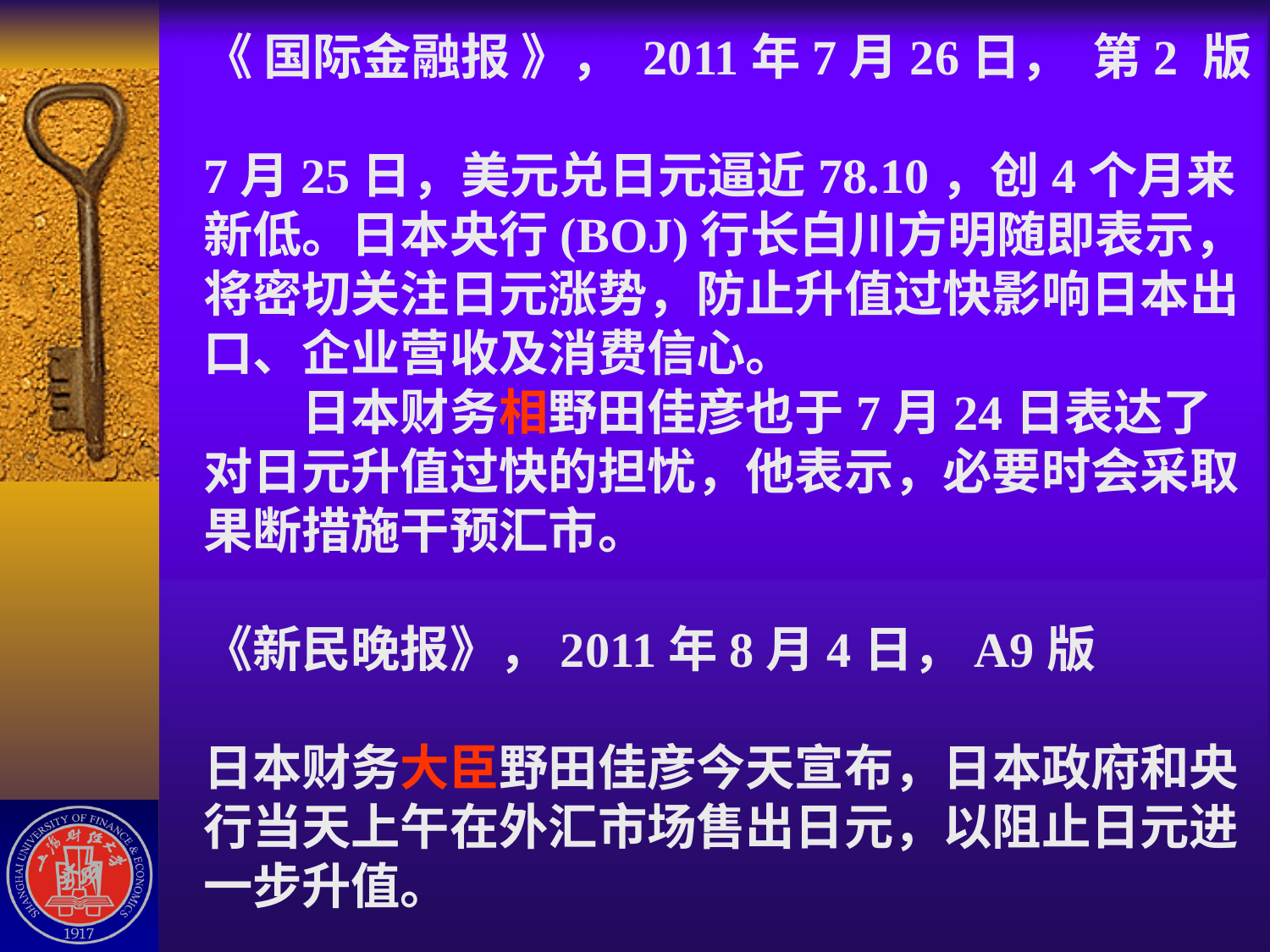

# 《 国际金融报 》， 2011年7月26日，  第2 版 7月25日，美元兑日元逼近78.10，创4个月来新低。日本央行(BOJ)行长白川方明随即表示，将密切关注日元涨势，防止升值过快影响日本出口、企业营收及消费信心。 　　日本财务相野田佳彦也于7月24日表达了对日元升值过快的担忧，他表示，必要时会采取果断措施干预汇市。 《新民晚报》，2011年8月4日，A9版 日本财务大臣野田佳彦今天宣布，日本政府和央行当天上午在外汇市场售出日元，以阻止日元进一步升值。